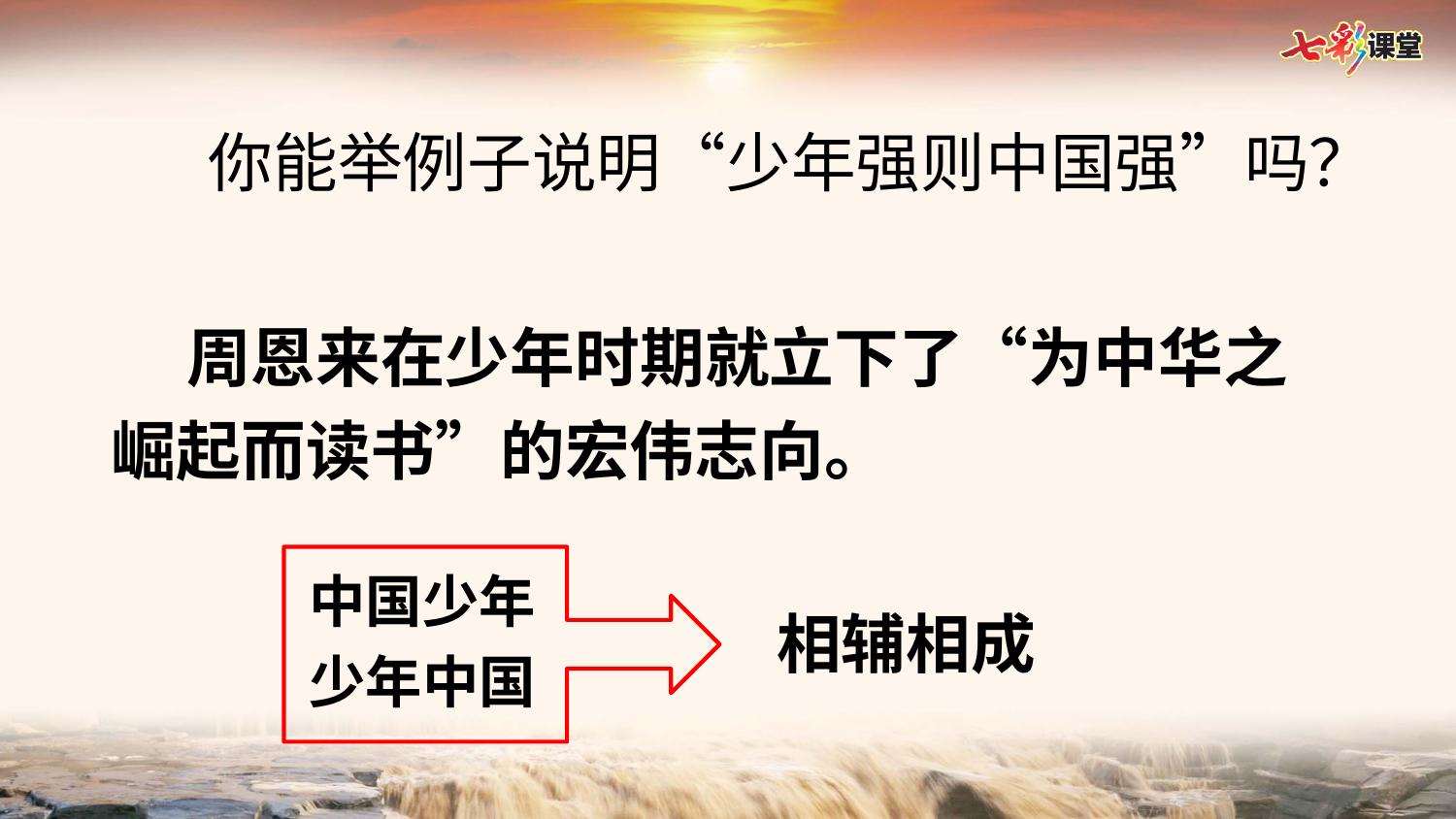

你能举例子说明“少年强则中国强”吗？
    周恩来在少年时期就立下了“为中华之崛起而读书”的宏伟志向。
中国少年
少年中国
相辅相成